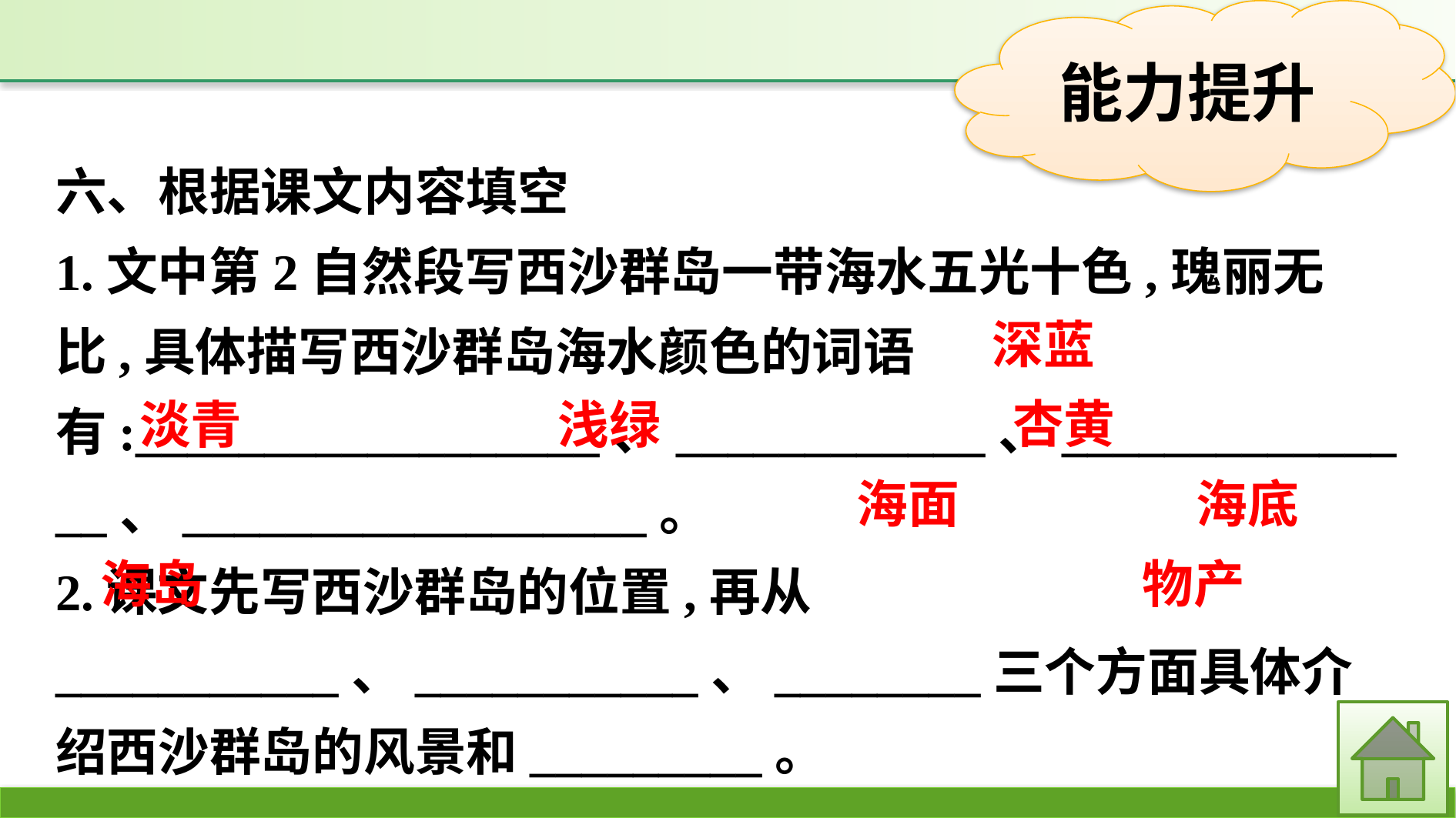

六、根据课文内容填空
1.文中第2自然段写西沙群岛一带海水五光十色,瑰丽无比,具体描写西沙群岛海水颜色的词语有:__________________、____________、_______________、__________________。
2.课文先写西沙群岛的位置,再从___________、___________、________三个方面具体介绍西沙群岛的风景和_________。
深蓝
杏黄
淡青
浅绿
海面
海底
物产
海岛